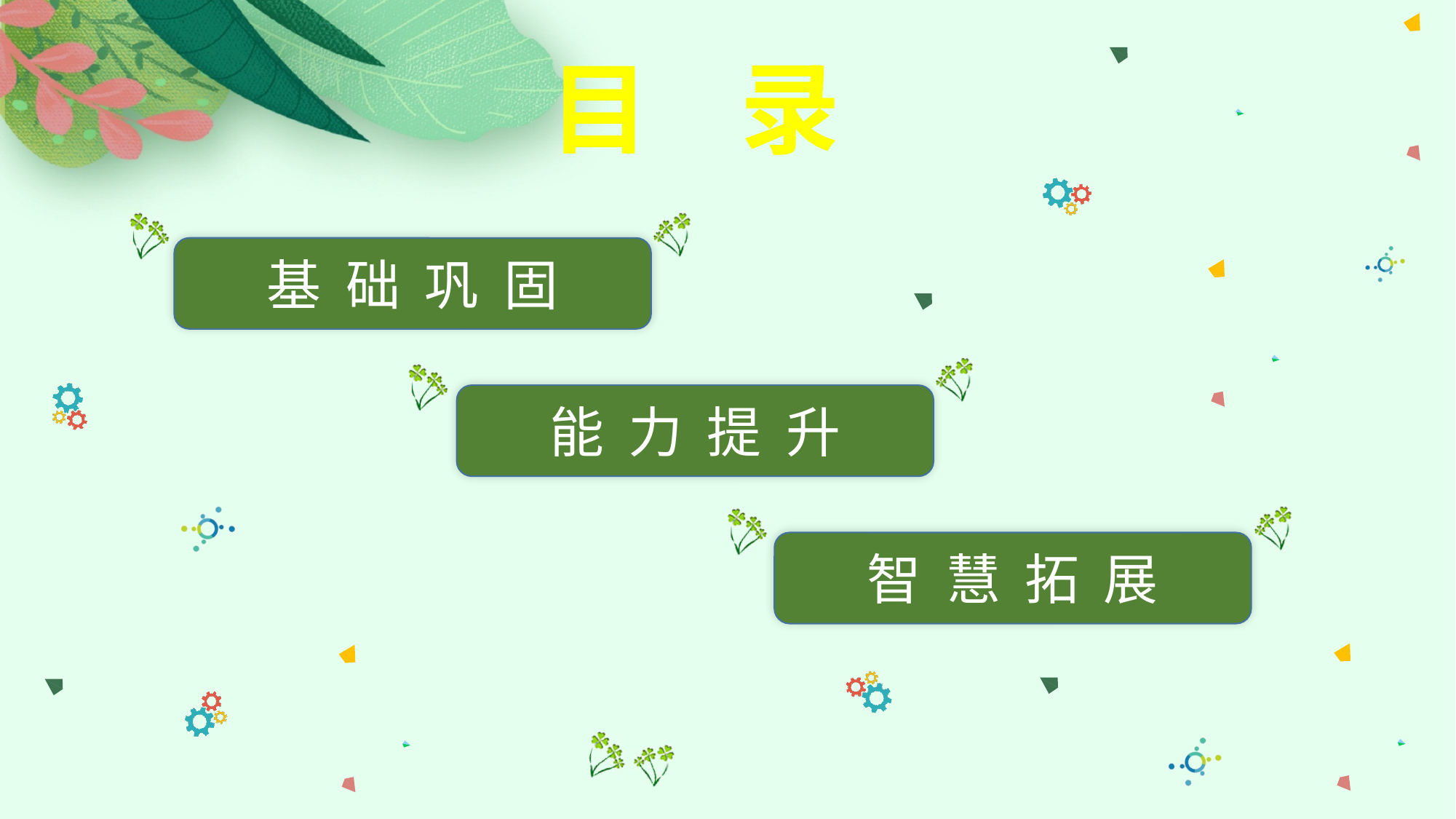

目    录
基  础  巩  固
能  力  提  升
智  慧  拓  展